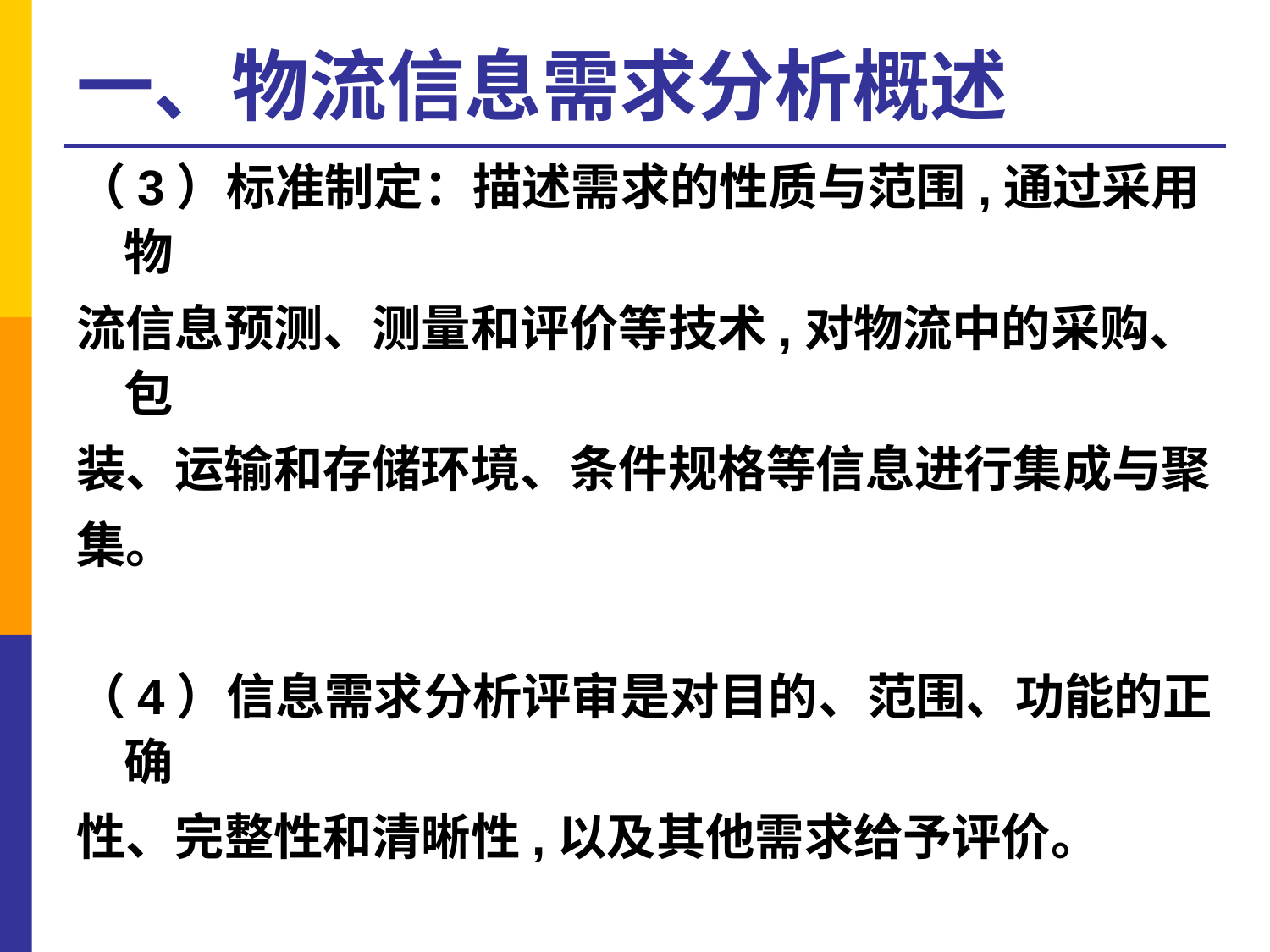

# 一、物流信息需求分析概述
（3）标准制定：描述需求的性质与范围,通过采用物
流信息预测、测量和评价等技术,对物流中的采购、包
装、运输和存储环境、条件规格等信息进行集成与聚
集。

（4）信息需求分析评审是对目的、范围、功能的正确
性、完整性和清晰性,以及其他需求给予评价。